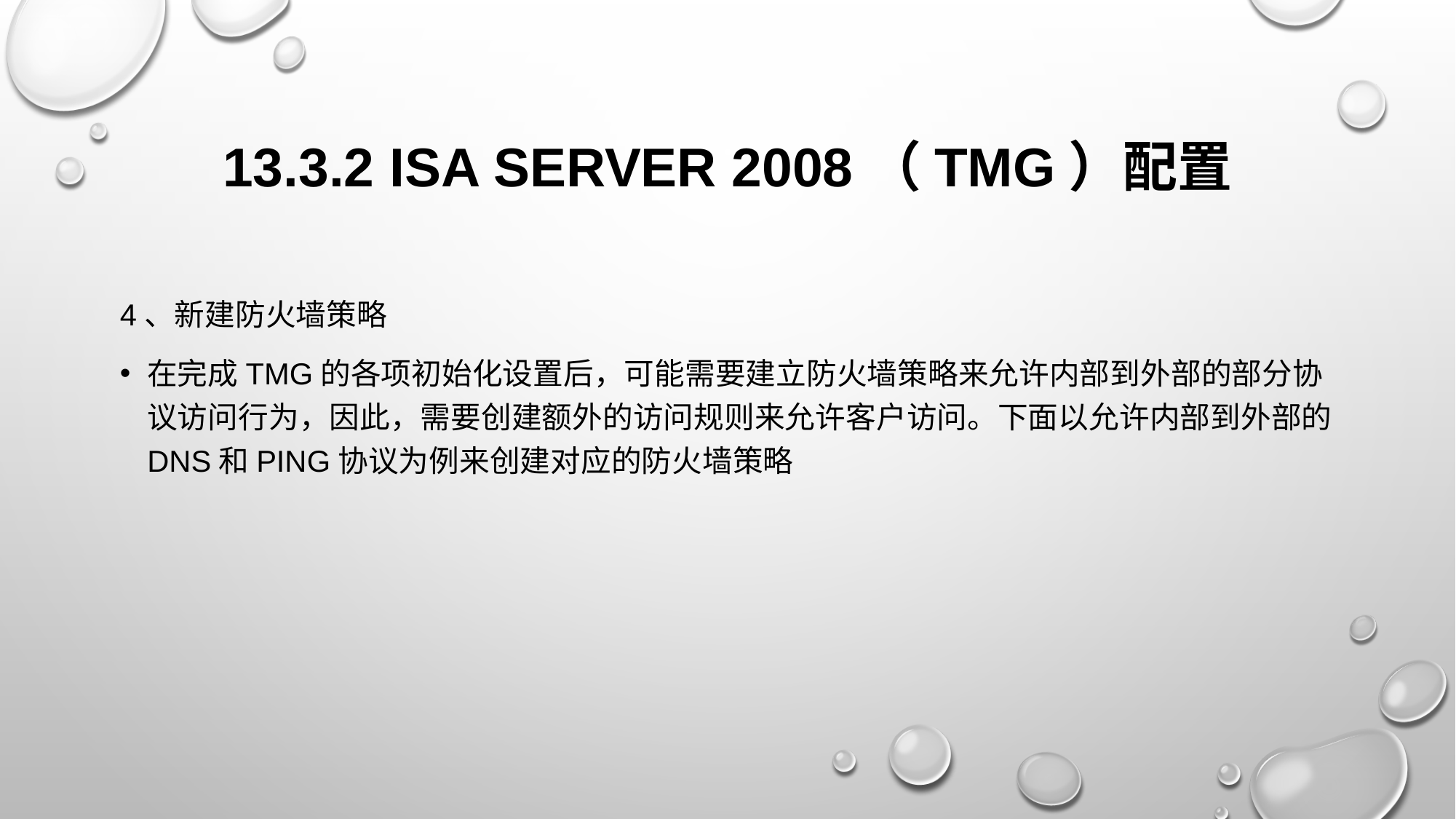

# 13.3.2 ISA Server 2008（TMG）配置
4、新建防火墙策略
在完成TMG的各项初始化设置后，可能需要建立防火墙策略来允许内部到外部的部分协议访问行为，因此，需要创建额外的访问规则来允许客户访问。下面以允许内部到外部的DNS和PING协议为例来创建对应的防火墙策略